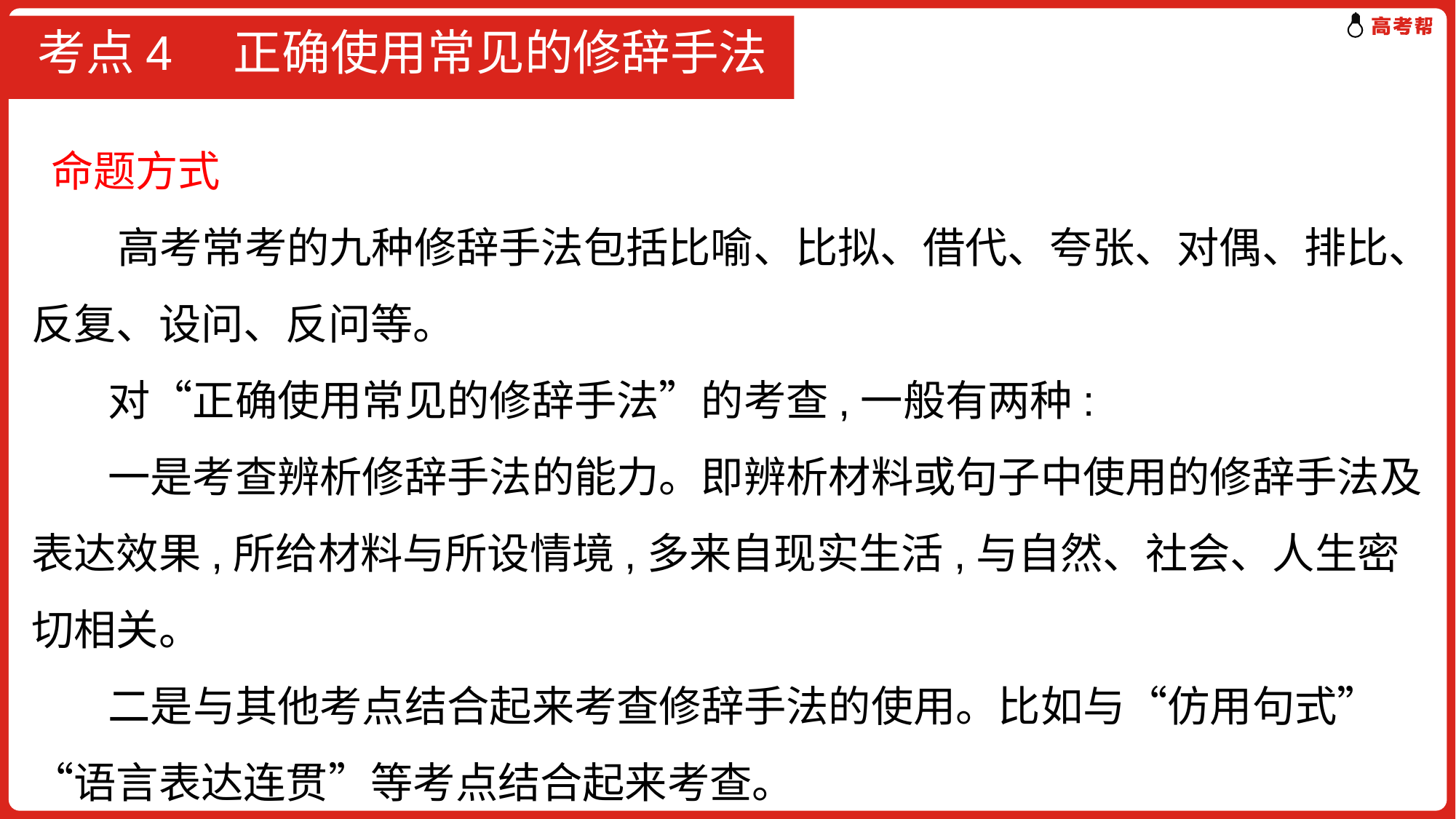

# 考点4　正确使用常见的修辞手法
 命题方式
        高考常考的九种修辞手法包括比喻、比拟、借代、夸张、对偶、排比、反复、设问、反问等。
       对“正确使用常见的修辞手法”的考查,一般有两种:
       一是考查辨析修辞手法的能力。即辨析材料或句子中使用的修辞手法及表达效果,所给材料与所设情境,多来自现实生活,与自然、社会、人生密切相关。
       二是与其他考点结合起来考查修辞手法的使用。比如与“仿用句式”“语言表达连贯”等考点结合起来考查。